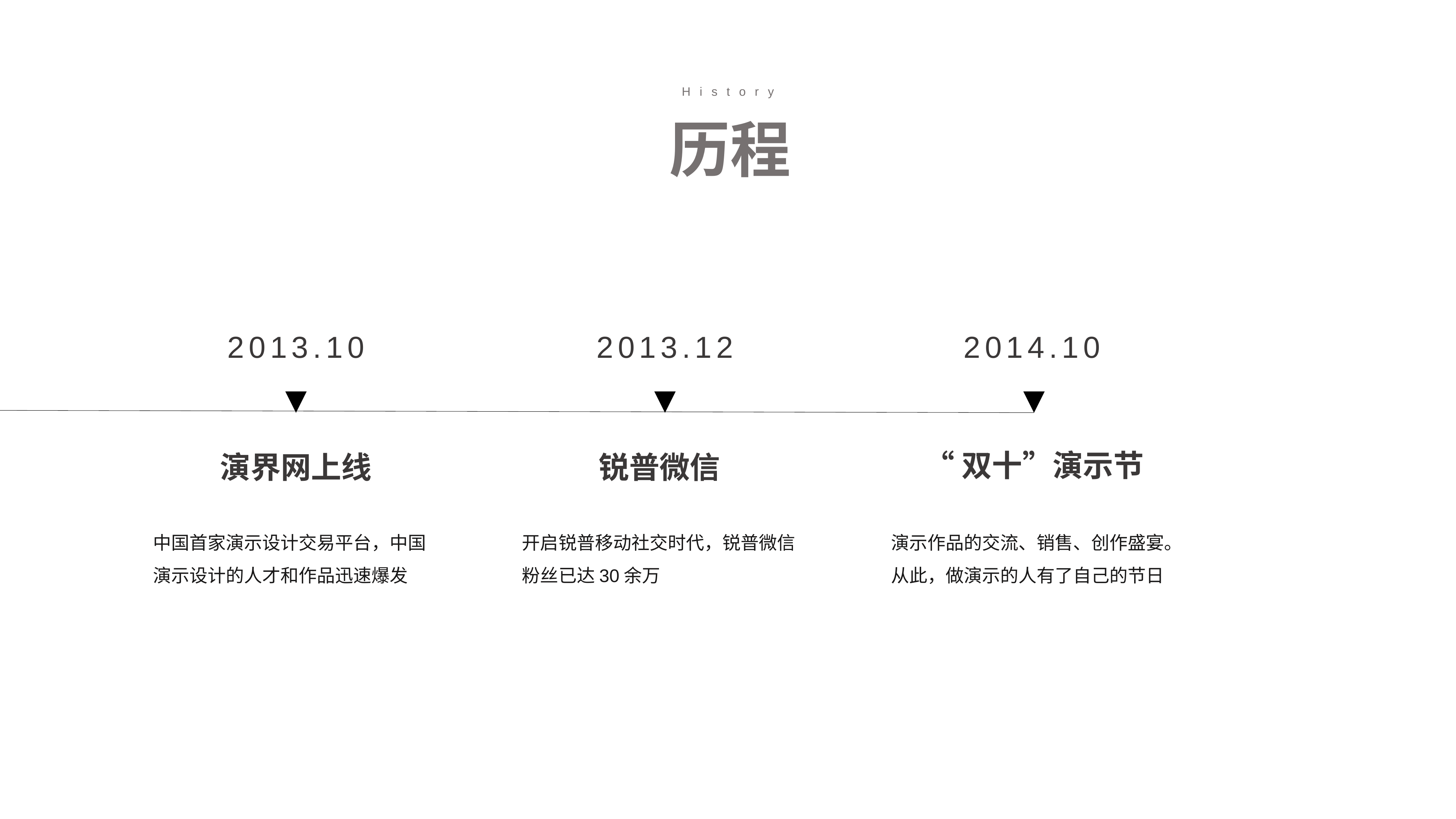

History
历程
2013.10
2013.12
2014.10

“双十”演示节
演界网上线
锐普微信
中国首家演示设计交易平台，中国演示设计的人才和作品迅速爆发
开启锐普移动社交时代，锐普微信粉丝已达30余万
演示作品的交流、销售、创作盛宴。从此，做演示的人有了自己的节日